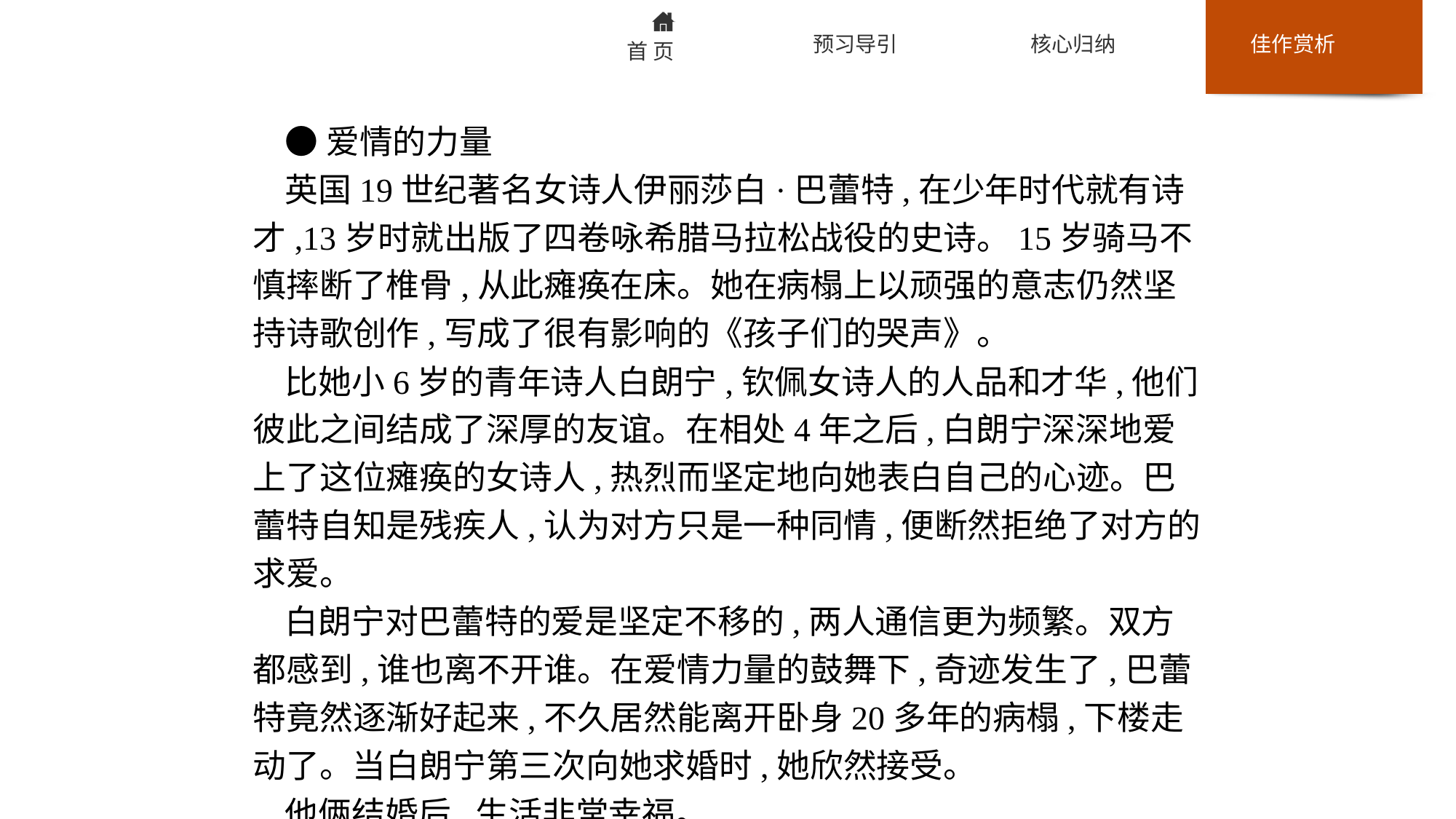

●爱情的力量
英国19世纪著名女诗人伊丽莎白·巴蕾特,在少年时代就有诗才,13岁时就出版了四卷咏希腊马拉松战役的史诗。15岁骑马不慎摔断了椎骨,从此瘫痪在床。她在病榻上以顽强的意志仍然坚持诗歌创作,写成了很有影响的《孩子们的哭声》。
比她小6岁的青年诗人白朗宁,钦佩女诗人的人品和才华,他们彼此之间结成了深厚的友谊。在相处4年之后,白朗宁深深地爱上了这位瘫痪的女诗人,热烈而坚定地向她表白自己的心迹。巴蕾特自知是残疾人,认为对方只是一种同情,便断然拒绝了对方的求爱。
白朗宁对巴蕾特的爱是坚定不移的,两人通信更为频繁。双方都感到,谁也离不开谁。在爱情力量的鼓舞下,奇迹发生了,巴蕾特竟然逐渐好起来,不久居然能离开卧身20多年的病榻,下楼走动了。当白朗宁第三次向她求婚时,她欣然接受。
他俩结婚后,生活非常幸福。